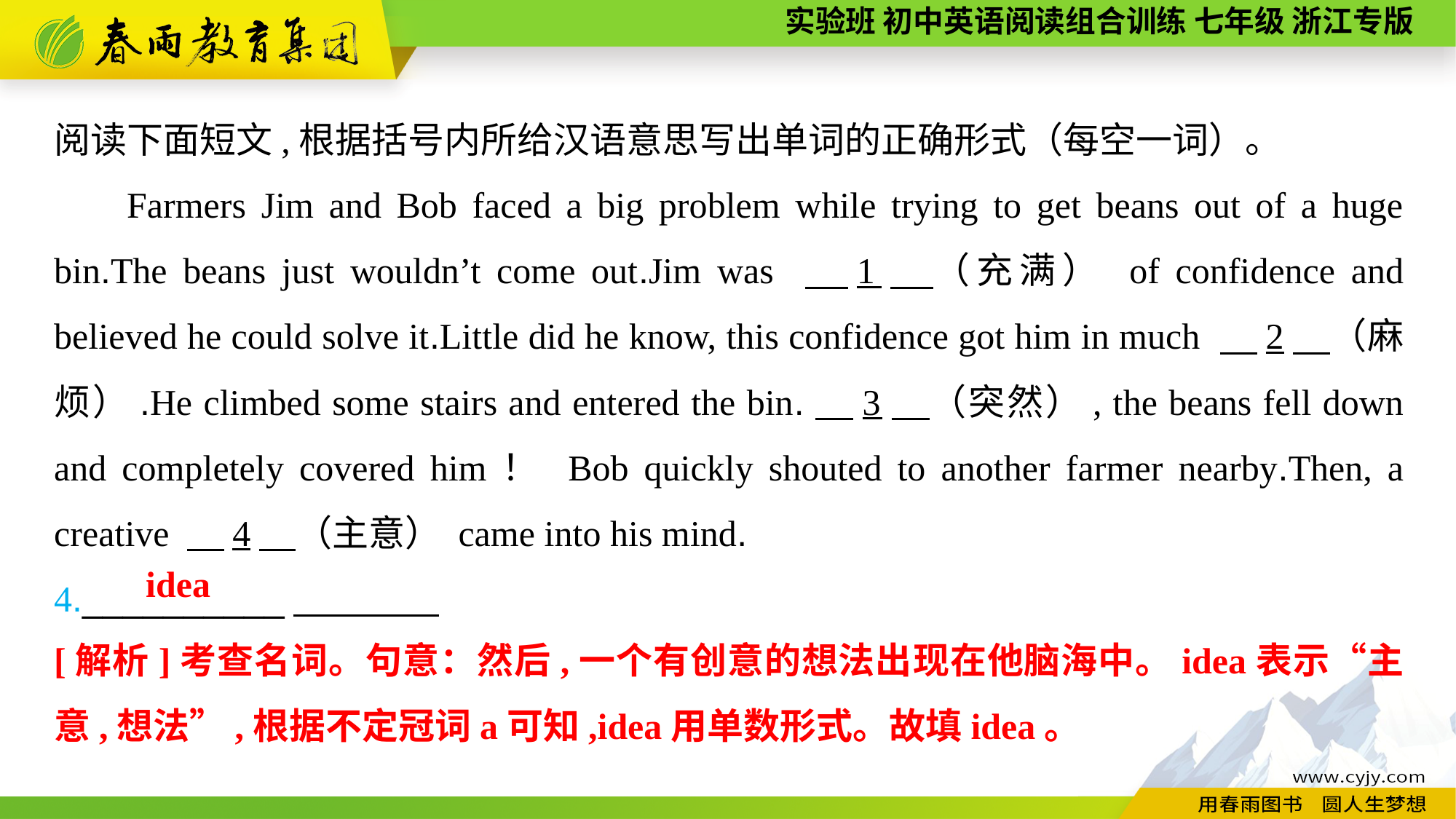

阅读下面短文,根据括号内所给汉语意思写出单词的正确形式（每空一词）。
Farmers Jim and Bob faced a big problem while trying to get beans out of a huge bin.The beans just wouldn’t come out.Jim was 　1　（充满） of confidence and believed he could solve it.Little did he know, this confidence got him in much 　2　（麻烦）.He climbed some stairs and entered the bin.　3　（突然）, the beans fell down and completely covered him！ Bob quickly shouted to another farmer nearby.Then, a creative 　4　（主意） came into his mind.
4.__________
idea
[解析]考查名词。句意：然后,一个有创意的想法出现在他脑海中。idea表示“主意,想法”,根据不定冠词a可知,idea用单数形式。故填idea。